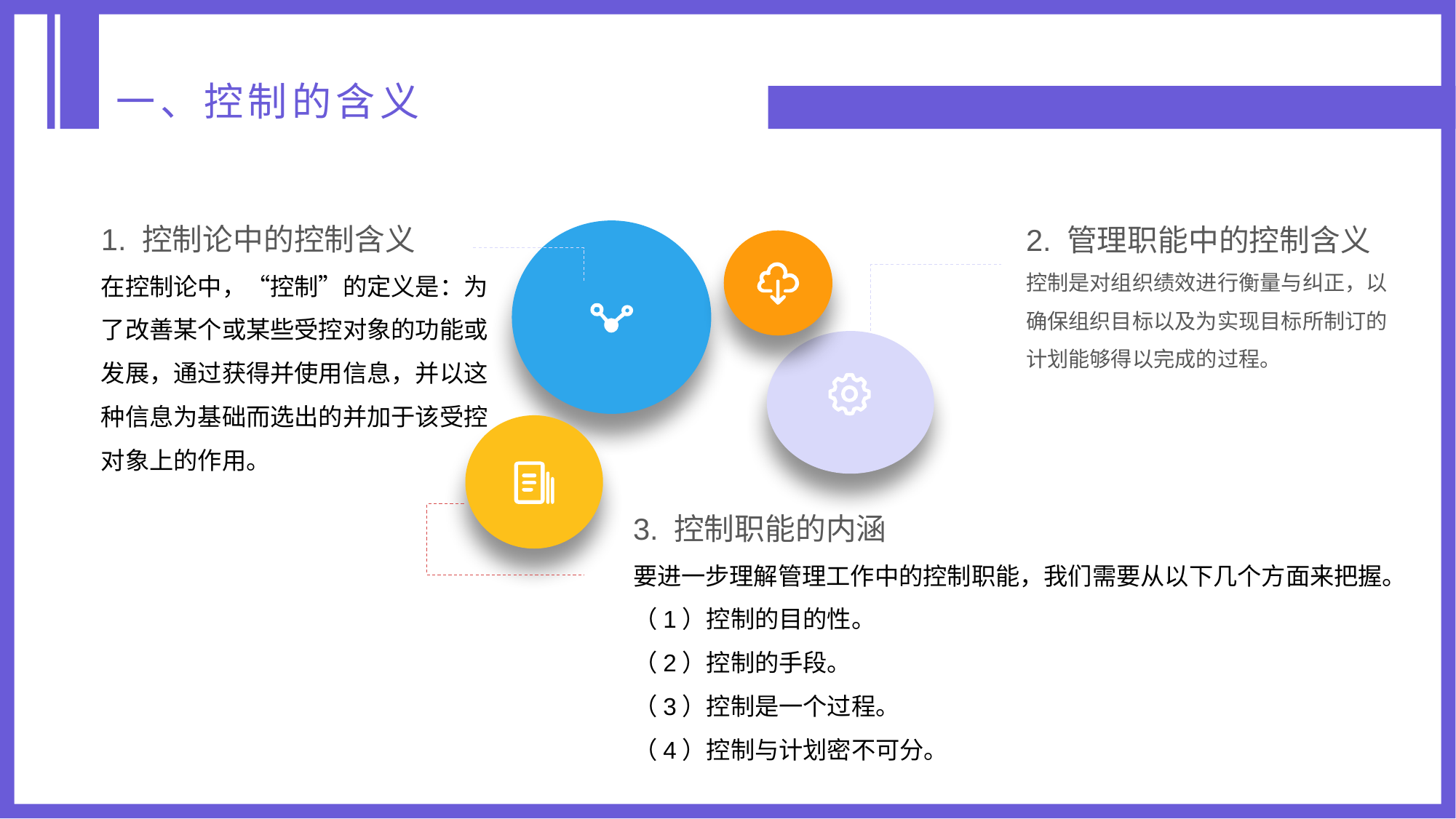

一、控制的含义
1. 控制论中的控制含义
在控制论中，“控制”的定义是：为了改善某个或某些受控对象的功能或发展，通过获得并使用信息，并以这种信息为基础而选出的并加于该受控对象上的作用。
2. 管理职能中的控制含义
控制是对组织绩效进行衡量与纠正，以确保组织目标以及为实现目标所制订的计划能够得以完成的过程。

3. 控制职能的内涵
要进一步理解管理工作中的控制职能，我们需要从以下几个方面来把握。
（1）控制的目的性。
（2）控制的手段。
（3）控制是一个过程。
（4）控制与计划密不可分。